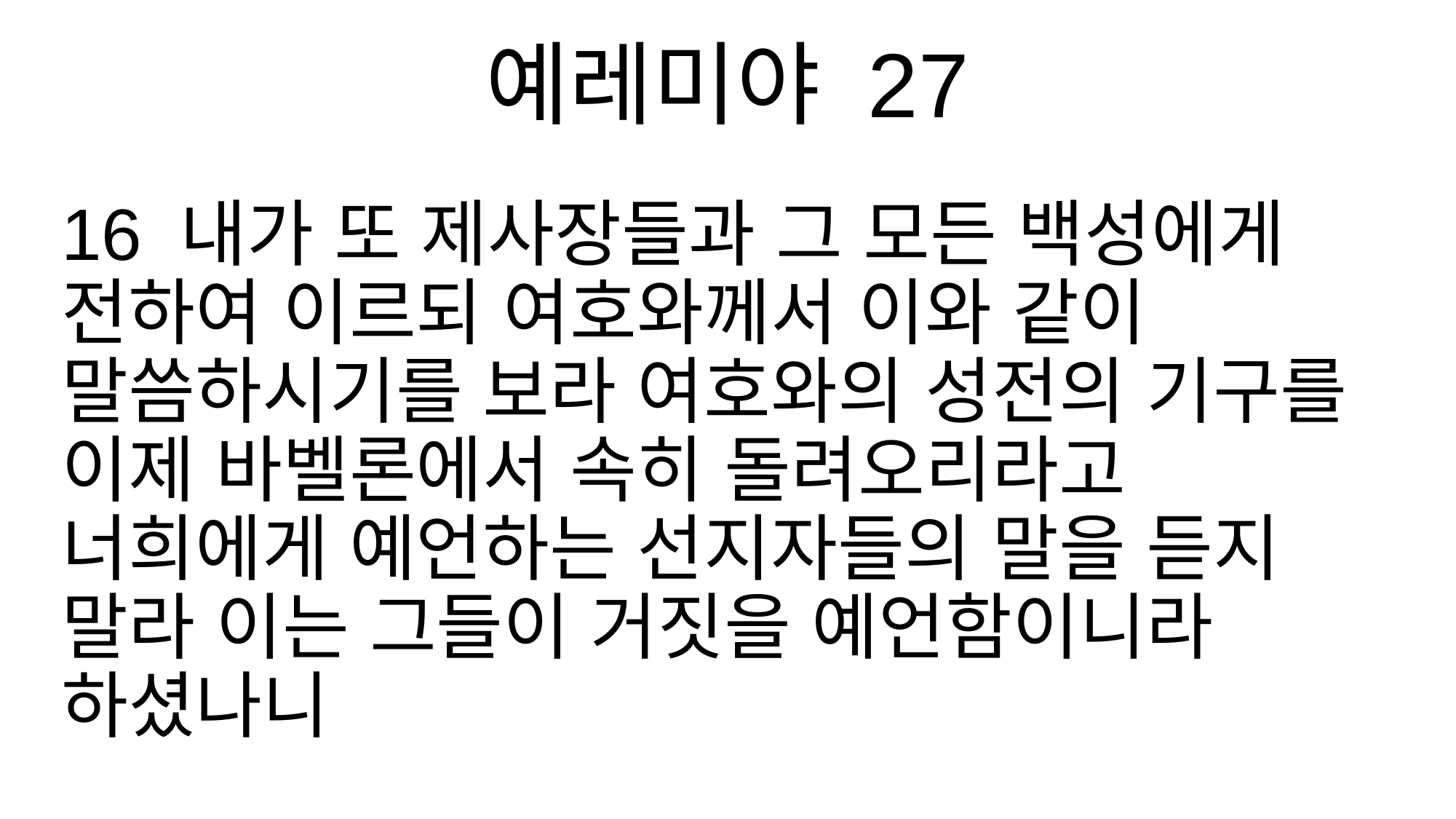

예레미야 27
16 내가 또 제사장들과 그 모든 백성에게 전하여 이르되 여호와께서 이와 같이 말씀하시기를 보라 여호와의 성전의 기구를 이제 바벨론에서 속히 돌려오리라고 너희에게 예언하는 선지자들의 말을 듣지 말라 이는 그들이 거짓을 예언함이니라 하셨나니